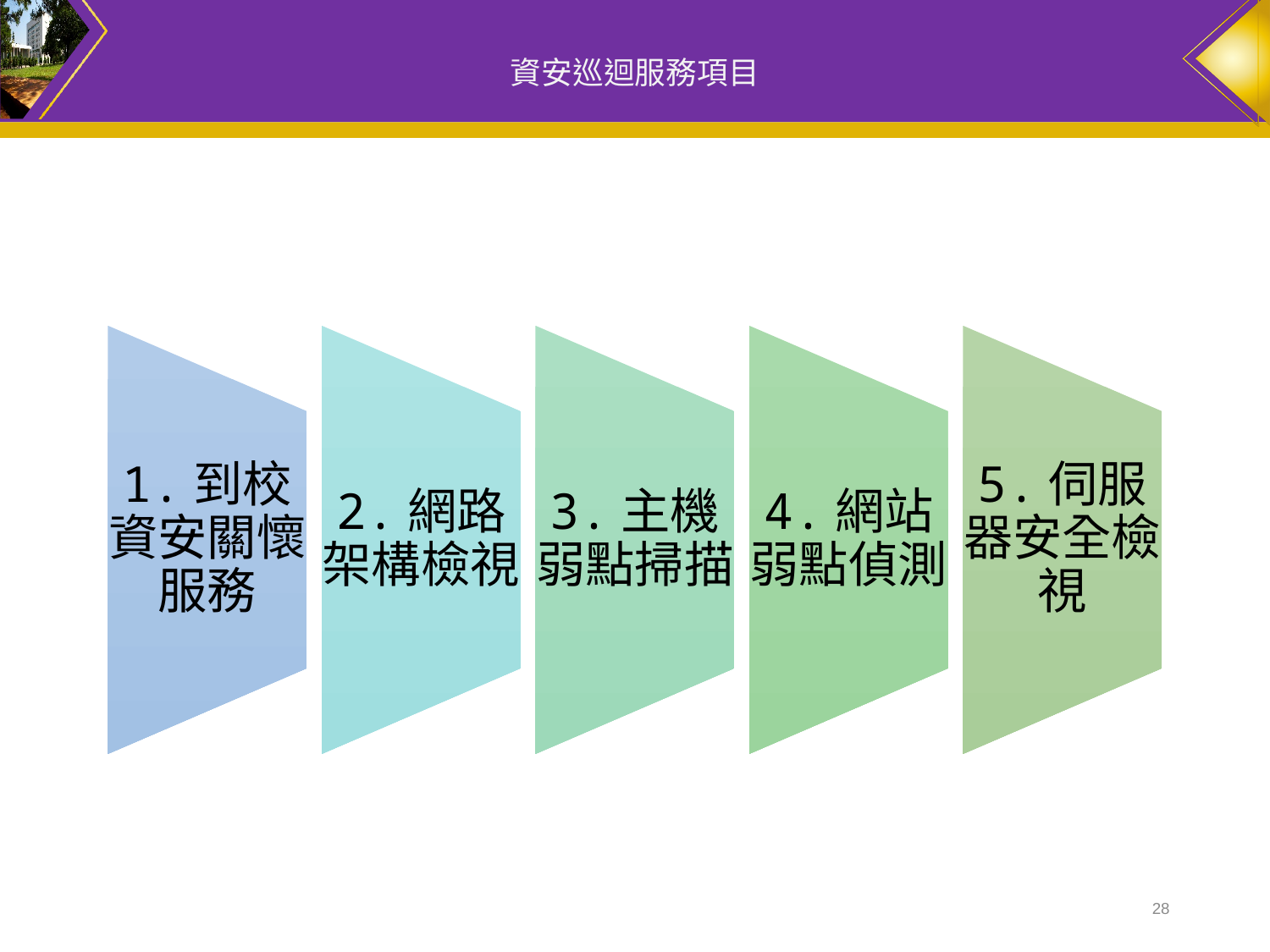

# 資安巡迴服務項目

1.到校資安關懷服務
2.網路架構檢視
3.主機弱點掃描
4.網站弱點偵測
5.伺服器安全檢視
28